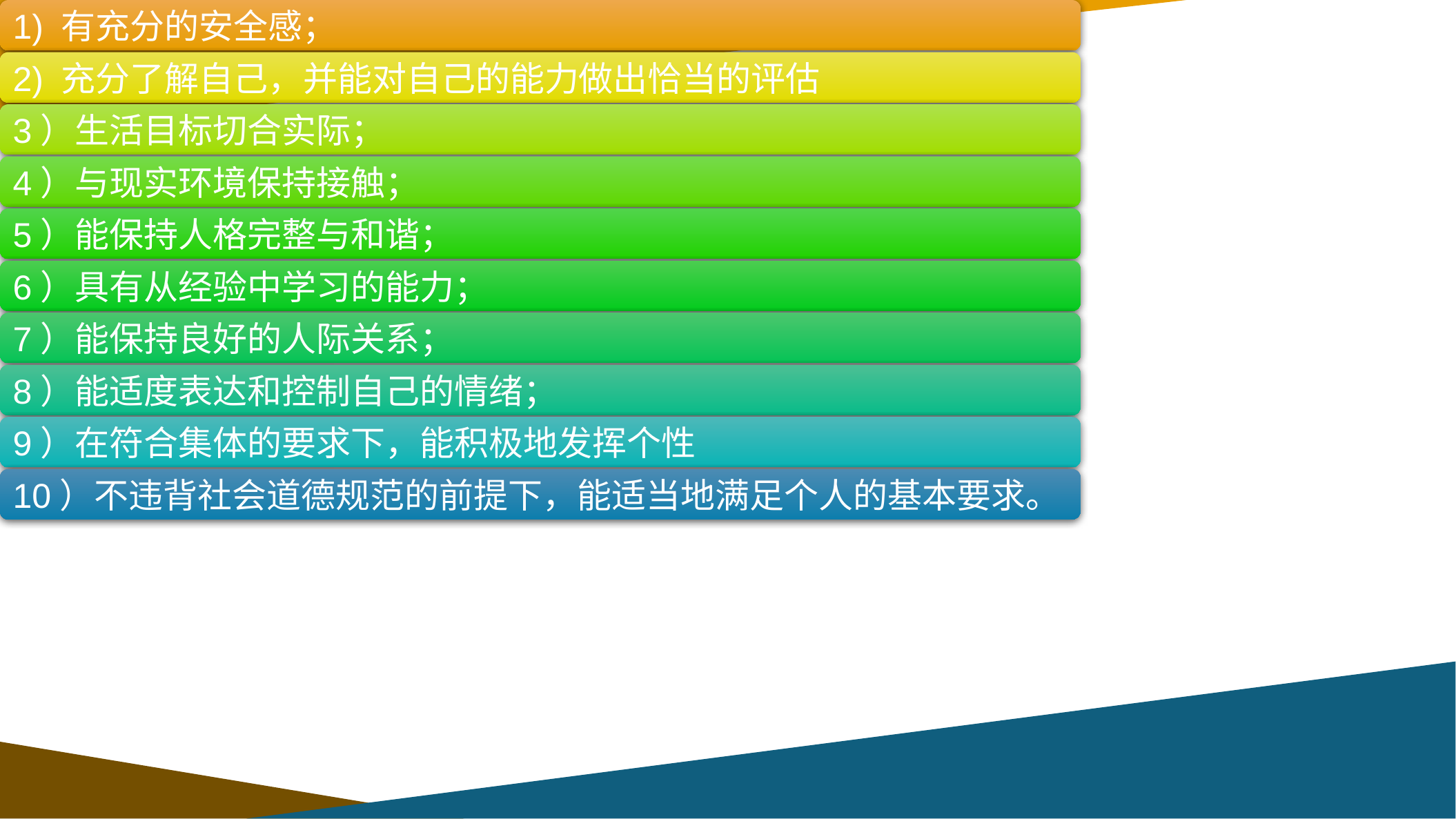

1) 有充分的安全感；
2) 充分了解自己，并能对自己的能力做出恰当的评估
3）生活目标切合实际；
4）与现实环境保持接触；
5）能保持人格完整与和谐；
6）具有从经验中学习的能力；
7）能保持良好的人际关系；
8）能适度表达和控制自己的情绪；
9）在符合集体的要求下，能积极地发挥个性
10）不违背社会道德规范的前提下，能适当地满足个人的基本要求。